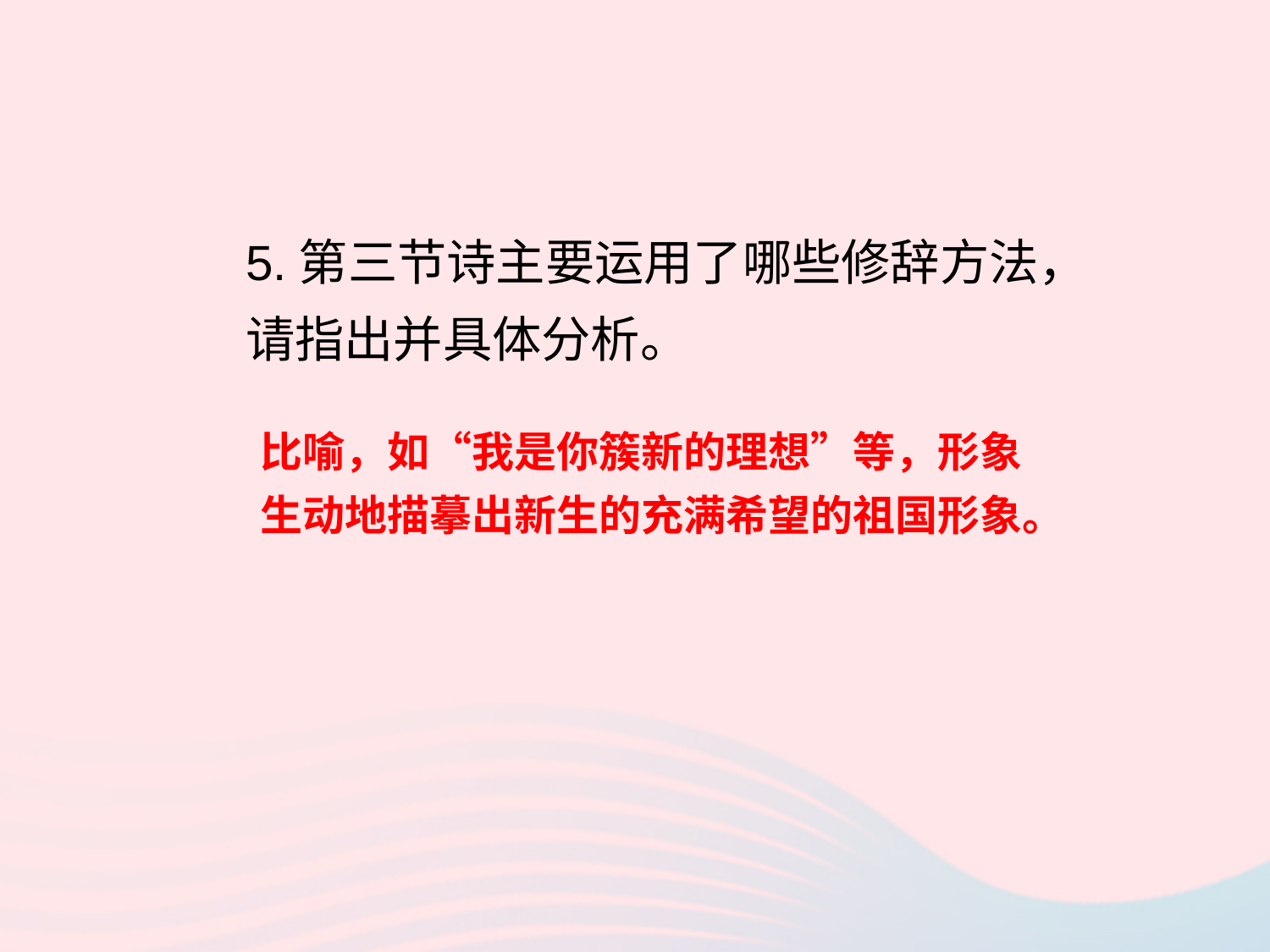

5.第三节诗主要运用了哪些修辞方法，请指出并具体分析。
比喻，如“我是你簇新的理想”等，形象生动地描摹出新生的充满希望的祖国形象。